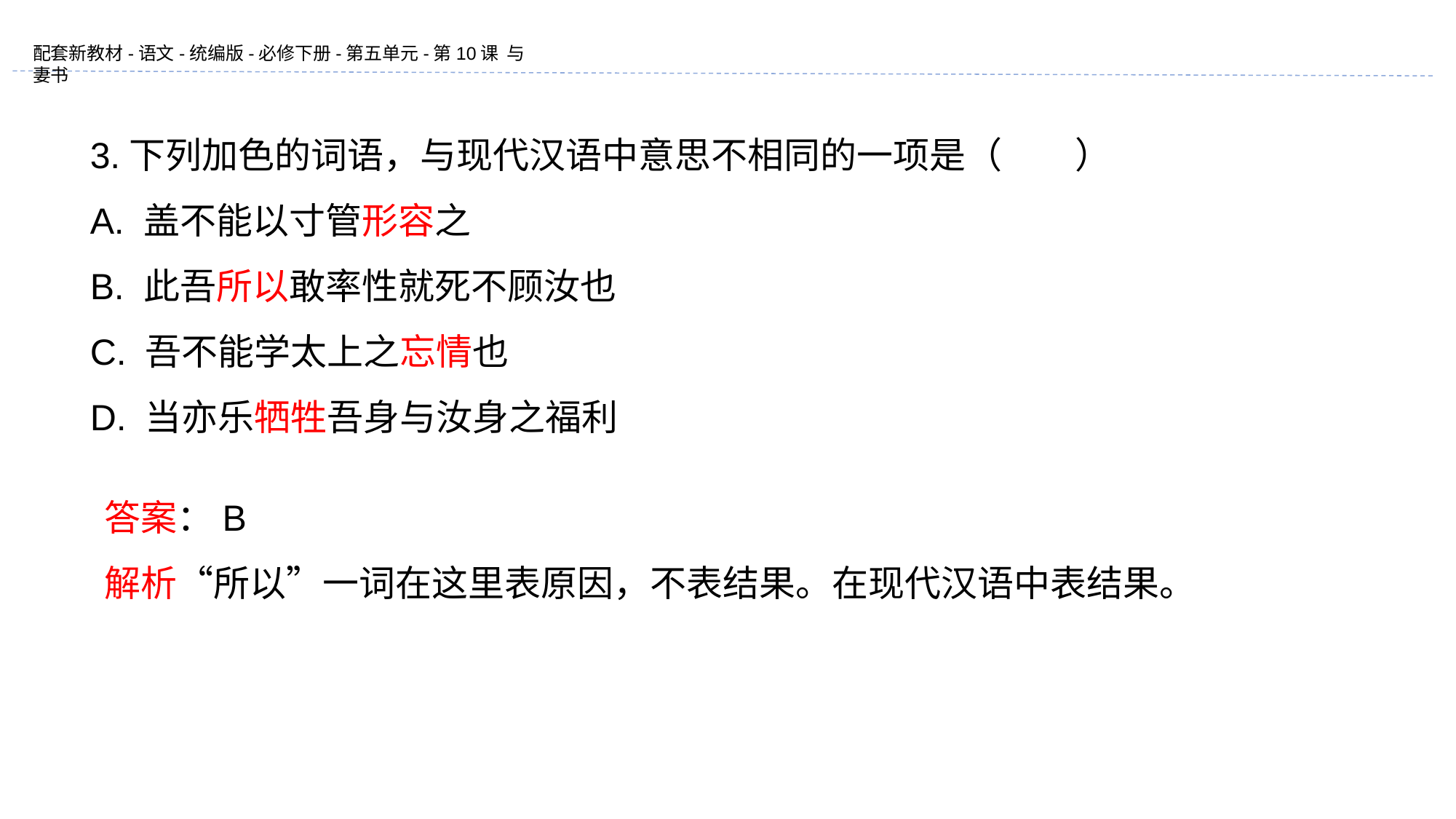

3.下列加色的词语，与现代汉语中意思不相同的一项是（　　）
A. 盖不能以寸管形容之
B. 此吾所以敢率性就死不顾汝也
C. 吾不能学太上之忘情也
D. 当亦乐牺牲吾身与汝身之福利
答案：B
解析“所以”一词在这里表原因，不表结果。在现代汉语中表结果。